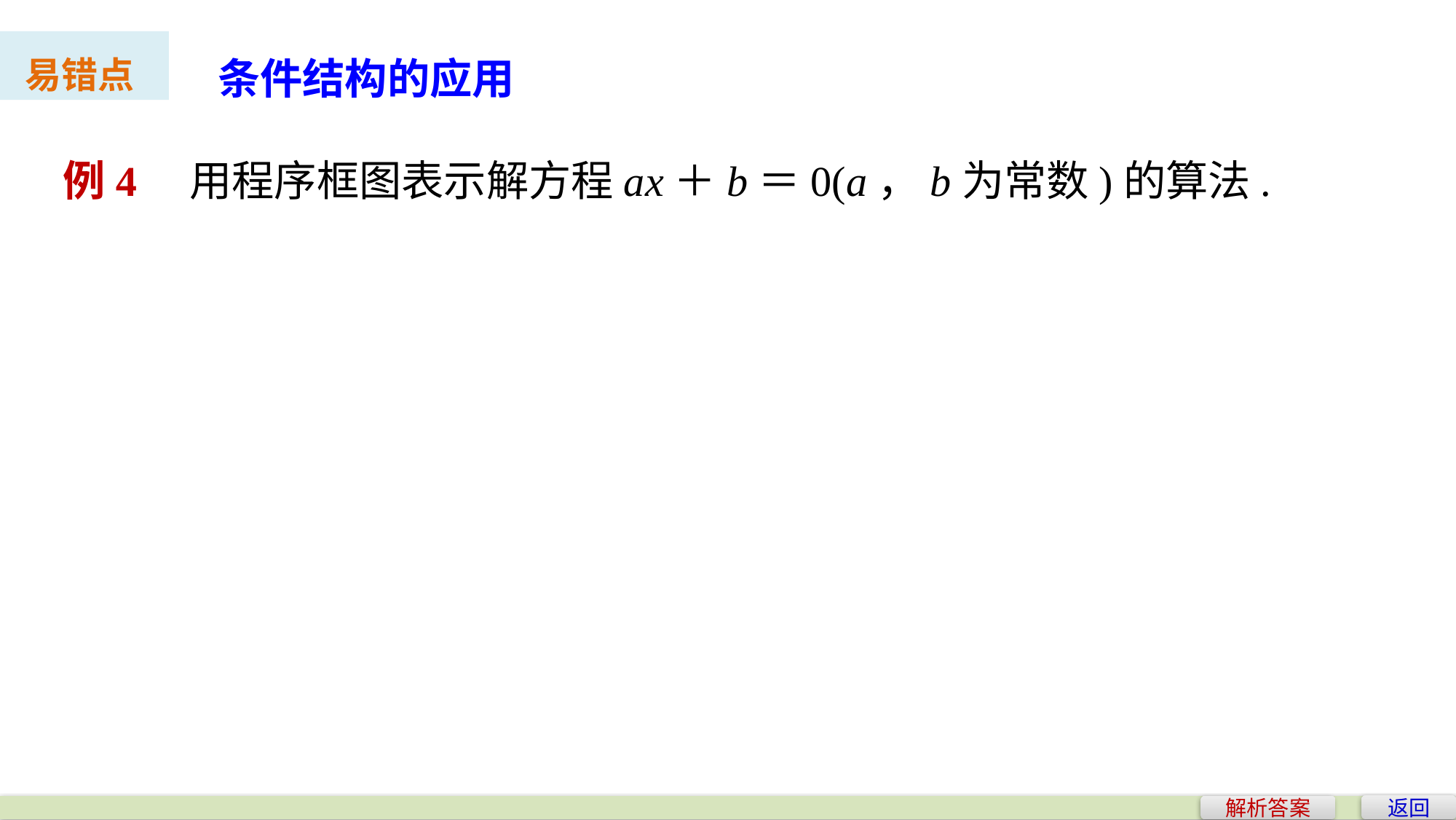

条件结构的应用

易错点
例4　用程序框图表示解方程ax＋b＝0(a，b为常数)的算法.
返回
解析答案